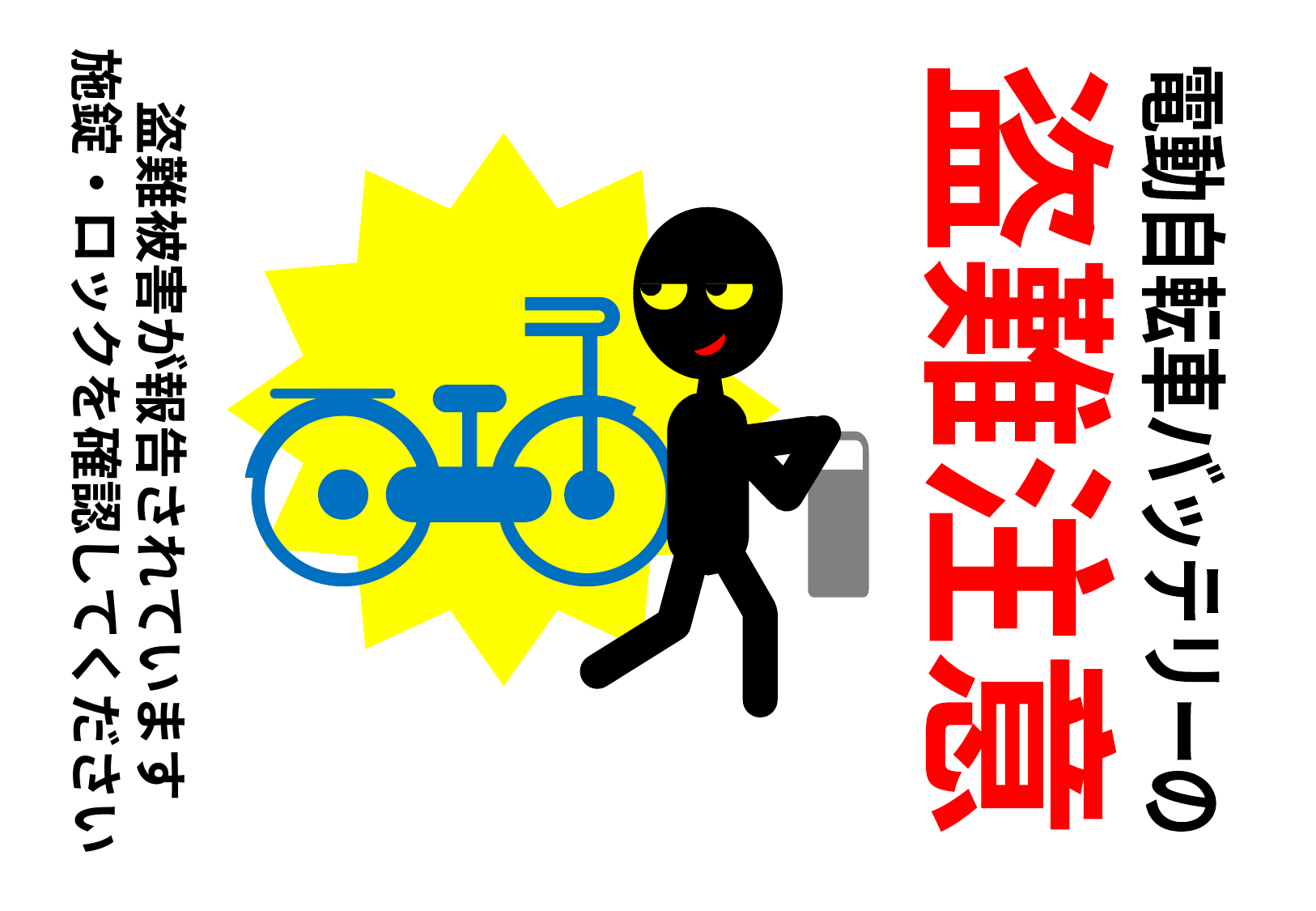

盗難被害が報告されています
施錠・ロックを確認してください

盗難注意
電動自転車バッテリーの